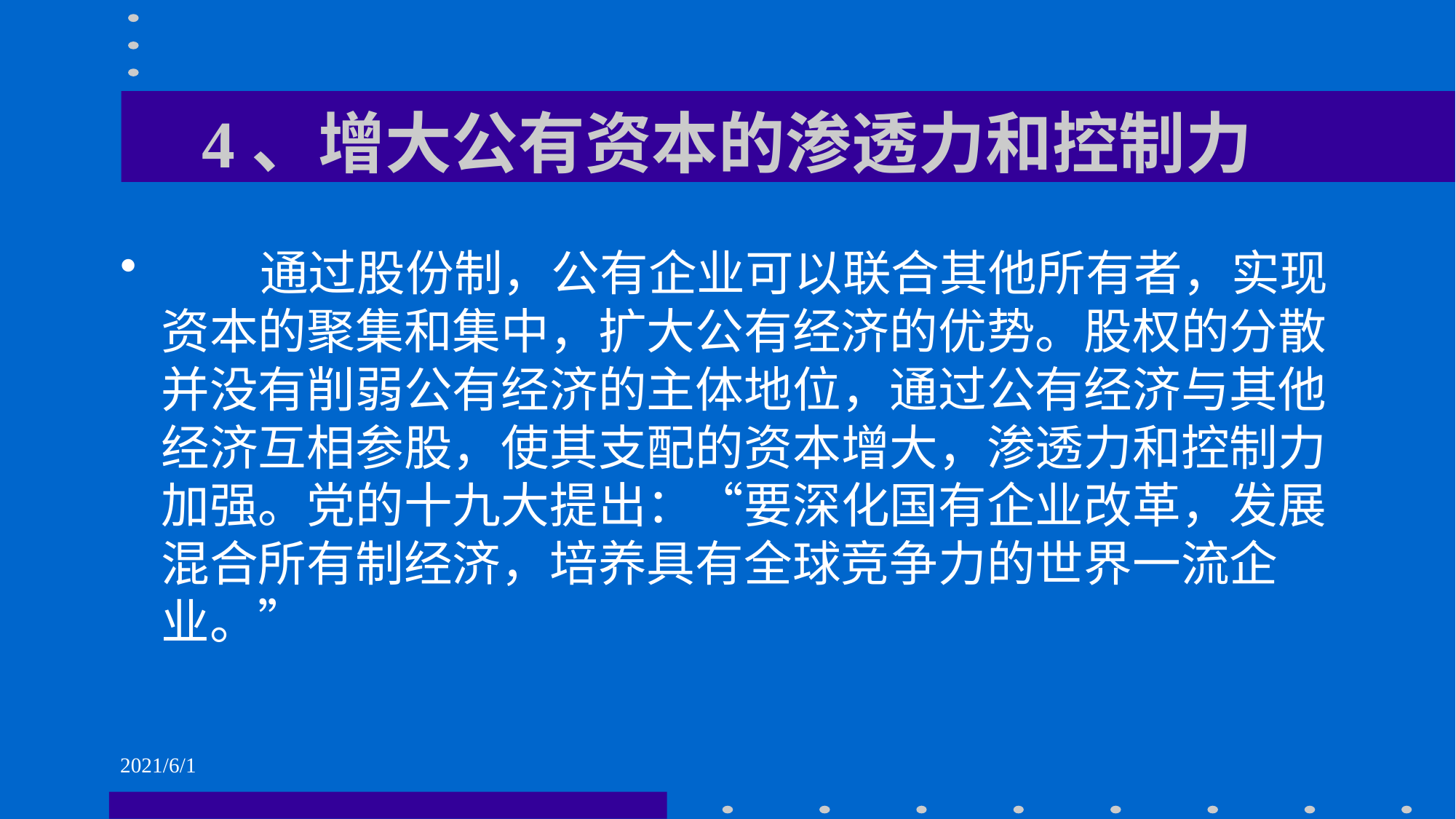

# 4、增大公有资本的渗透力和控制力
        通过股份制，公有企业可以联合其他所有者，实现资本的聚集和集中，扩大公有经济的优势。股权的分散并没有削弱公有经济的主体地位，通过公有经济与其他经济互相参股，使其支配的资本增大，渗透力和控制力加强。党的十九大提出：“要深化国有企业改革，发展混合所有制经济，培养具有全球竞争力的世界一流企业。”
2021/6/1